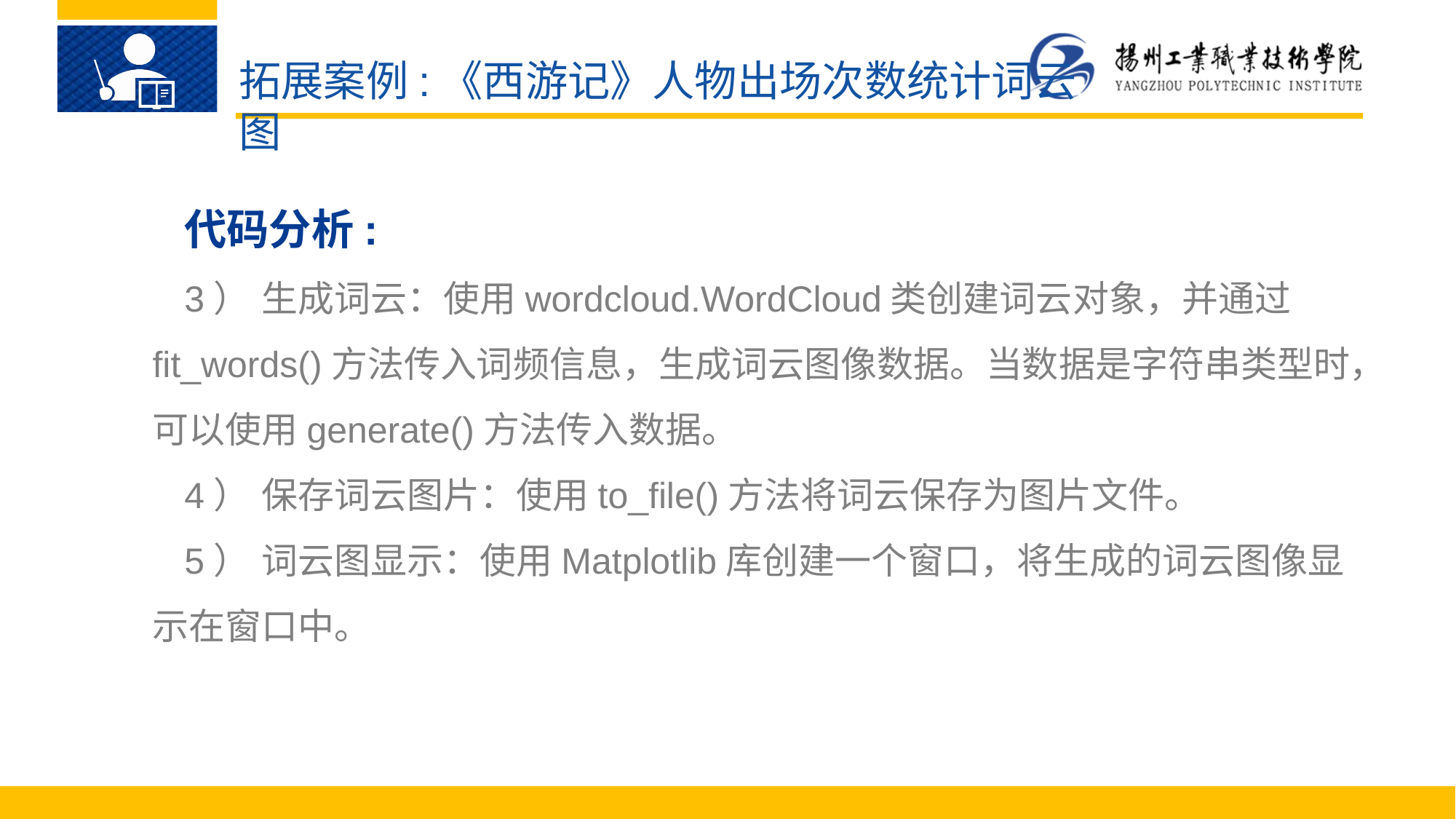

拓展案例:《西游记》人物出场次数统计词云图
代码分析:
3）	生成词云：使用wordcloud.WordCloud类创建词云对象，并通过fit_words()方法传入词频信息，生成词云图像数据。当数据是字符串类型时，可以使用generate()方法传入数据。
4）	保存词云图片：使用to_file()方法将词云保存为图片文件。
5）	词云图显示：使用Matplotlib库创建一个窗口，将生成的词云图像显示在窗口中。